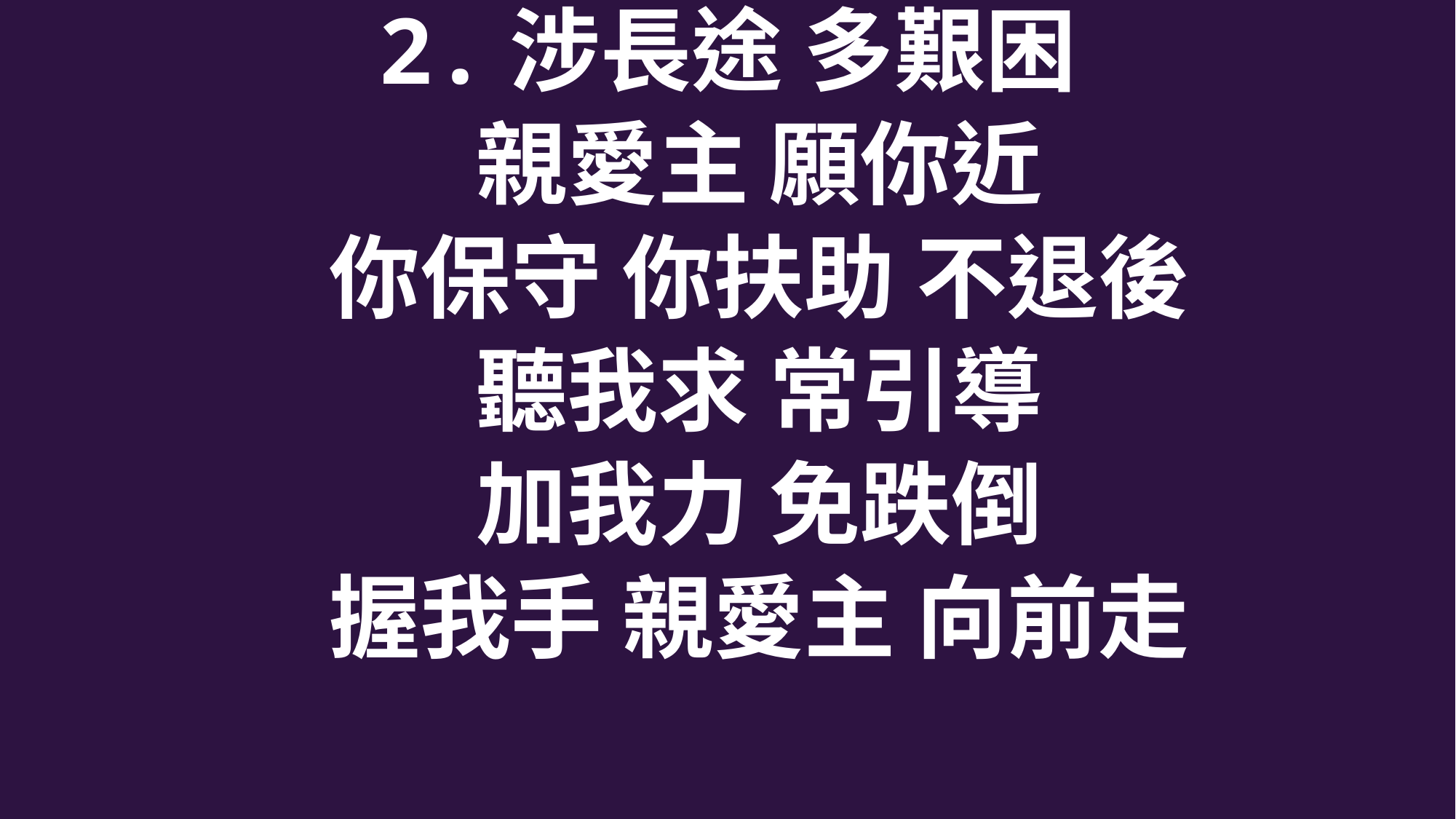

2.涉長途 多艱困
  親愛主 願你近
  你保守 你扶助 不退後
  聽我求 常引導
  加我力 免跌倒
  握我手 親愛主 向前走